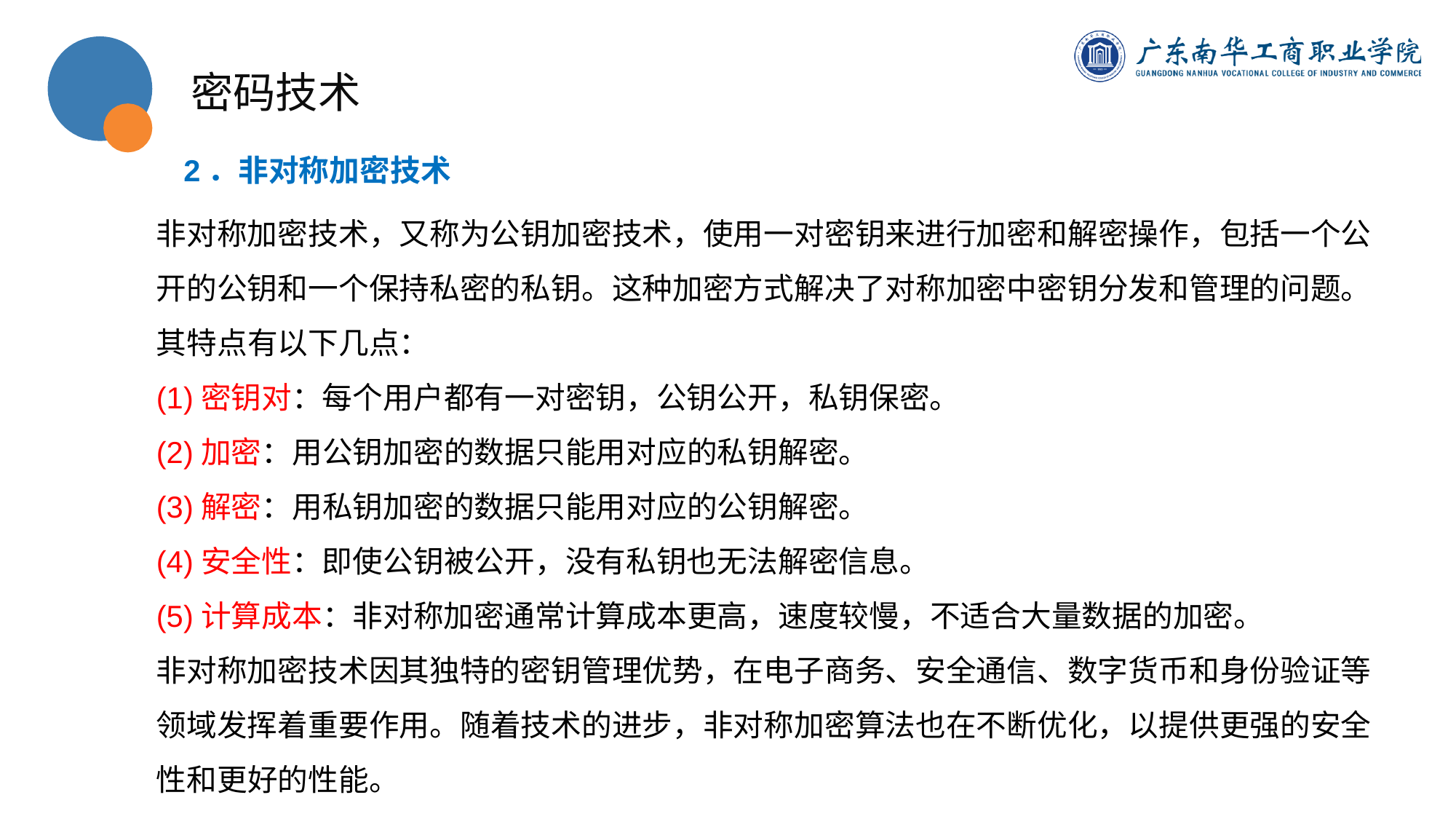

密码技术

2．非对称加密技术
非对称加密技术，又称为公钥加密技术，使用一对密钥来进行加密和解密操作，包括一个公开的公钥和一个保持私密的私钥。这种加密方式解决了对称加密中密钥分发和管理的问题。其特点有以下几点：
(1)密钥对：每个用户都有一对密钥，公钥公开，私钥保密。
(2)加密：用公钥加密的数据只能用对应的私钥解密。
(3)解密：用私钥加密的数据只能用对应的公钥解密。
(4)安全性：即使公钥被公开，没有私钥也无法解密信息。
(5)计算成本：非对称加密通常计算成本更高，速度较慢，不适合大量数据的加密。
非对称加密技术因其独特的密钥管理优势，在电子商务、安全通信、数字货币和身份验证等领域发挥着重要作用。随着技术的进步，非对称加密算法也在不断优化，以提供更强的安全性和更好的性能。